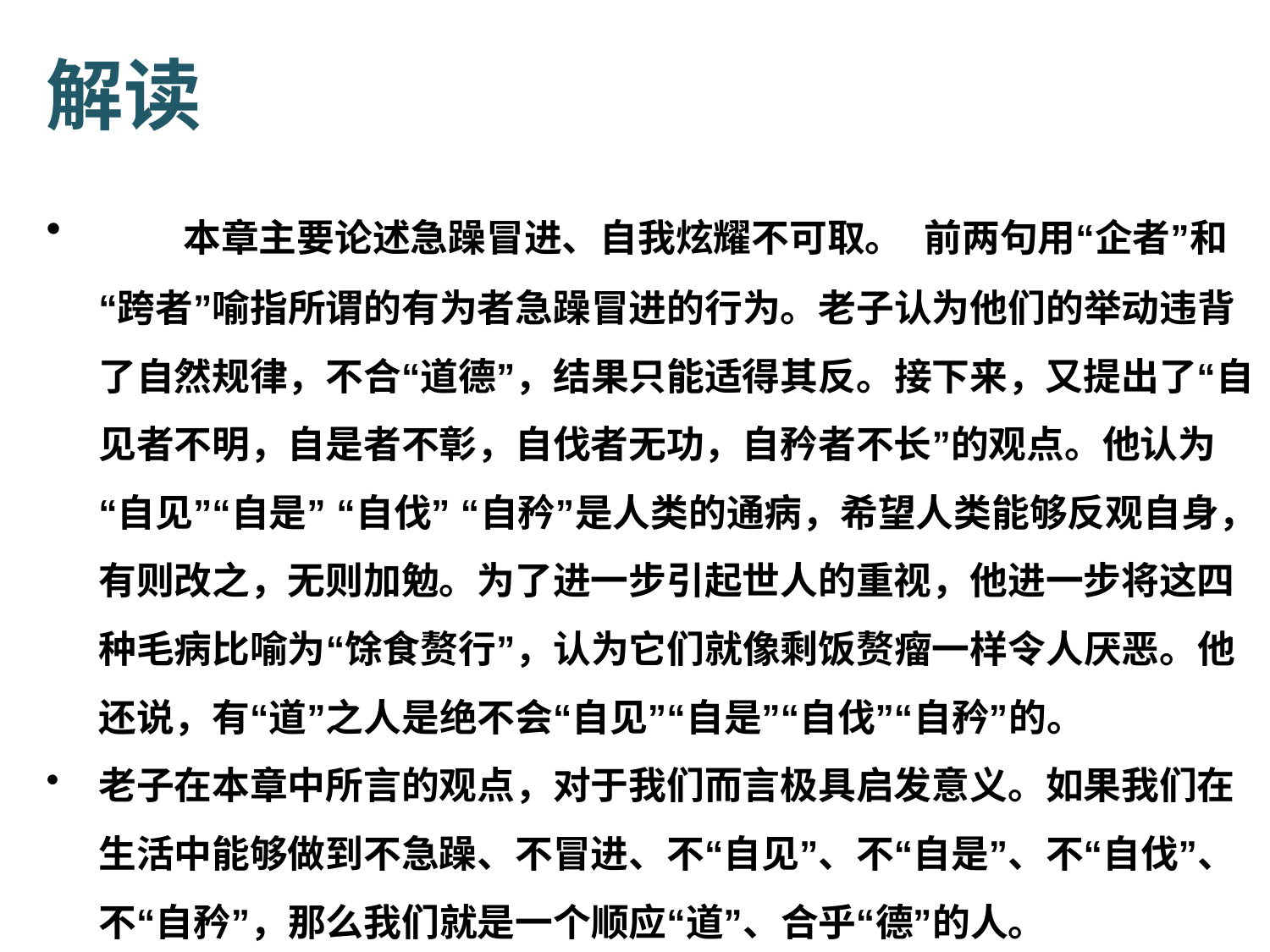

# 解读
       本章主要论述急躁冒进、自我炫耀不可取。  前两句用“企者”和“跨者”喻指所谓的有为者急躁冒进的行为。老子认为他们的举动违背了自然规律，不合“道德”，结果只能适得其反。接下来，又提出了“自见者不明，自是者不彰，自伐者无功，自矜者不长”的观点。他认为“自见”“自是” “自伐” “自矜”是人类的通病，希望人类能够反观自身，有则改之，无则加勉。为了进一步引起世人的重视，他进一步将这四种毛病比喻为“馀食赘行”，认为它们就像剩饭赘瘤一样令人厌恶。他还说，有“道”之人是绝不会“自见”“自是”“自伐”“自矜”的。
老子在本章中所言的观点，对于我们而言极具启发意义。如果我们在生活中能够做到不急躁、不冒进、不“自见”、不“自是”、不“自伐”、不“自矜”，那么我们就是一个顺应“道”、合乎“德”的人。